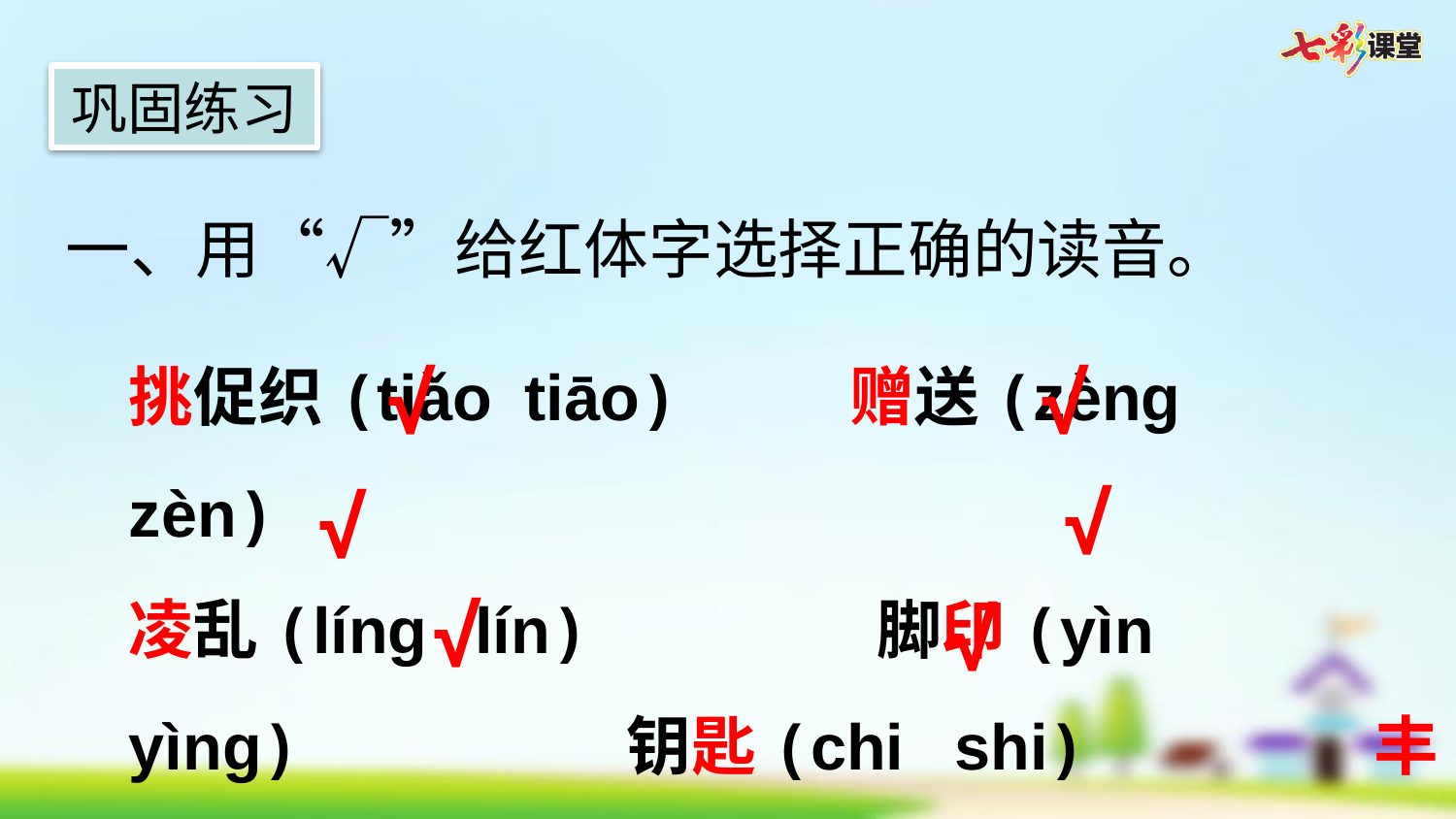

巩固练习
一、用“√”给红体字选择正确的读音。
挑促织(tiǎo tiāo)    赠送(zèng zèn)
凌乱(líng   lín)       脚印(yìn yìng)        钥匙(chi  shi)       丰收(fēng  fēn)
√
√
√
√
√
√